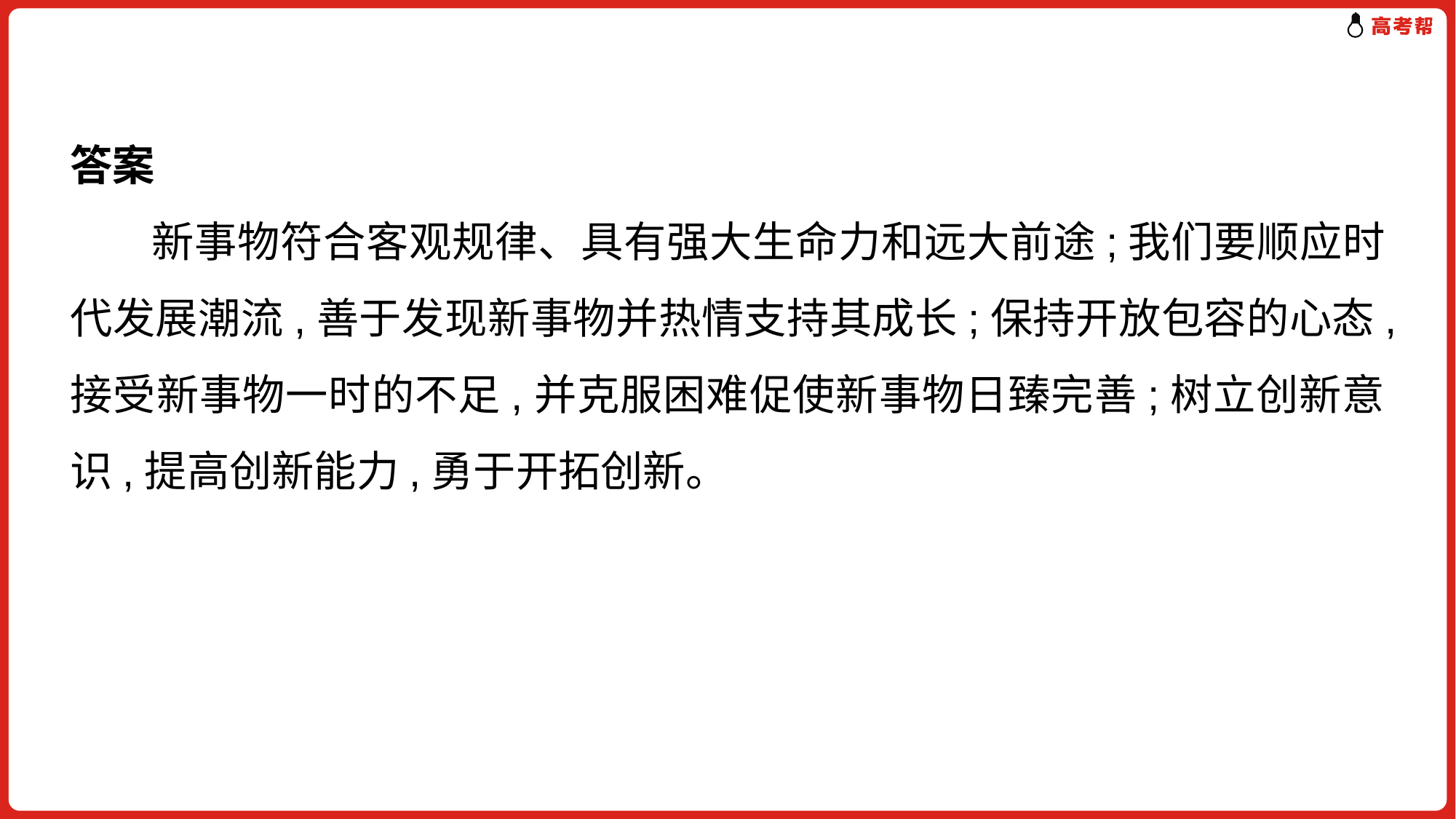

答案
       新事物符合客观规律、具有强大生命力和远大前途;我们要顺应时代发展潮流,善于发现新事物并热情支持其成长;保持开放包容的心态,接受新事物一时的不足,并克服困难促使新事物日臻完善;树立创新意识,提高创新能力,勇于开拓创新。